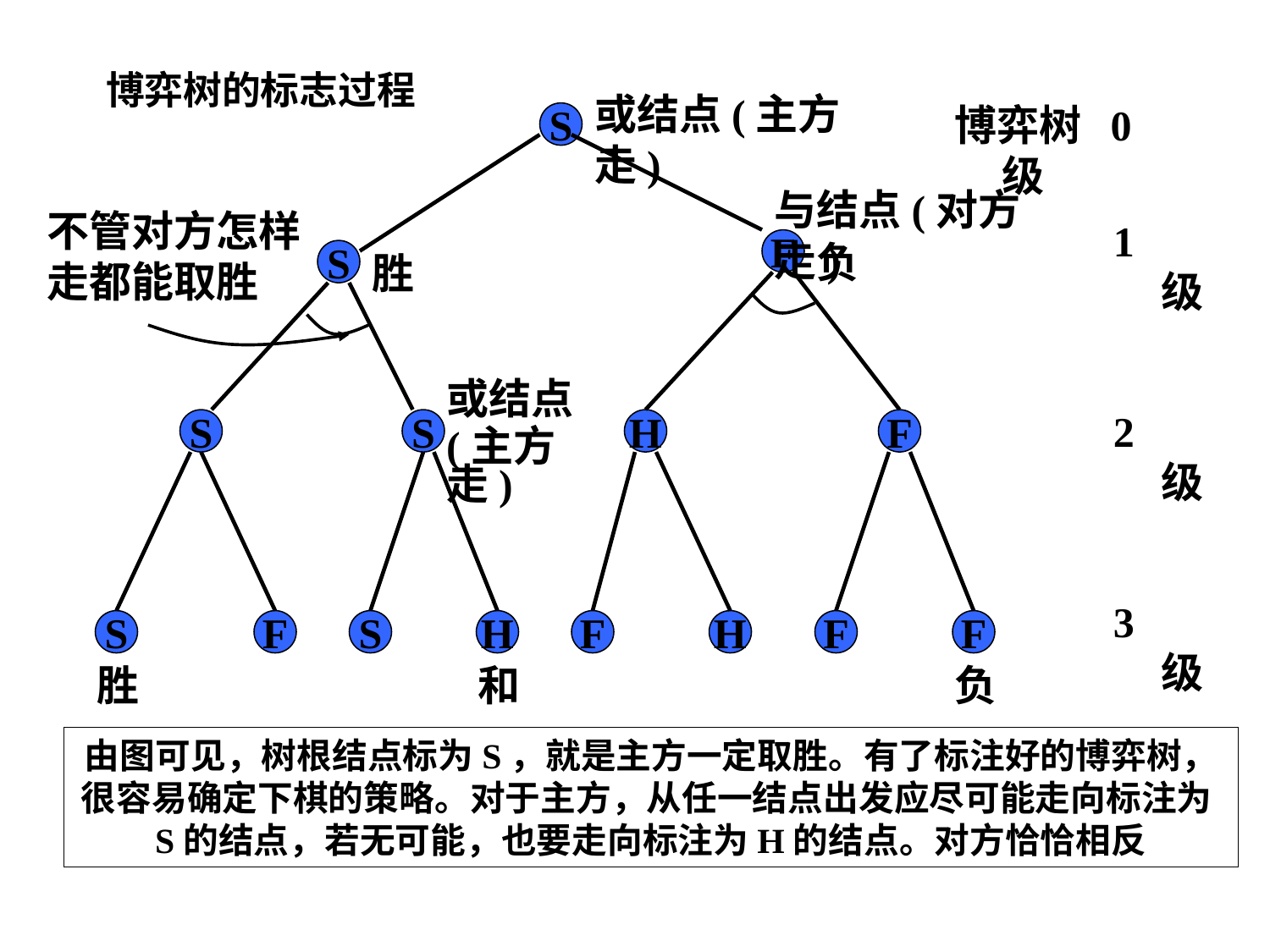

博弈树的标志过程
或结点(主方走)
博弈树  0级
S

与结点(对方走)
不管对方怎样走都能取胜
1级
F
负
S
胜

或结点
(主方走)
2级
S
S
H
F

3级
S
F
S
H
F
H
F
F
胜
和
负
由图可见，树根结点标为S，就是主方一定取胜。有了标注好的博弈树，很容易确定下棋的策略。对于主方，从任一结点出发应尽可能走向标注为S的结点，若无可能，也要走向标注为H的结点。对方恰恰相反